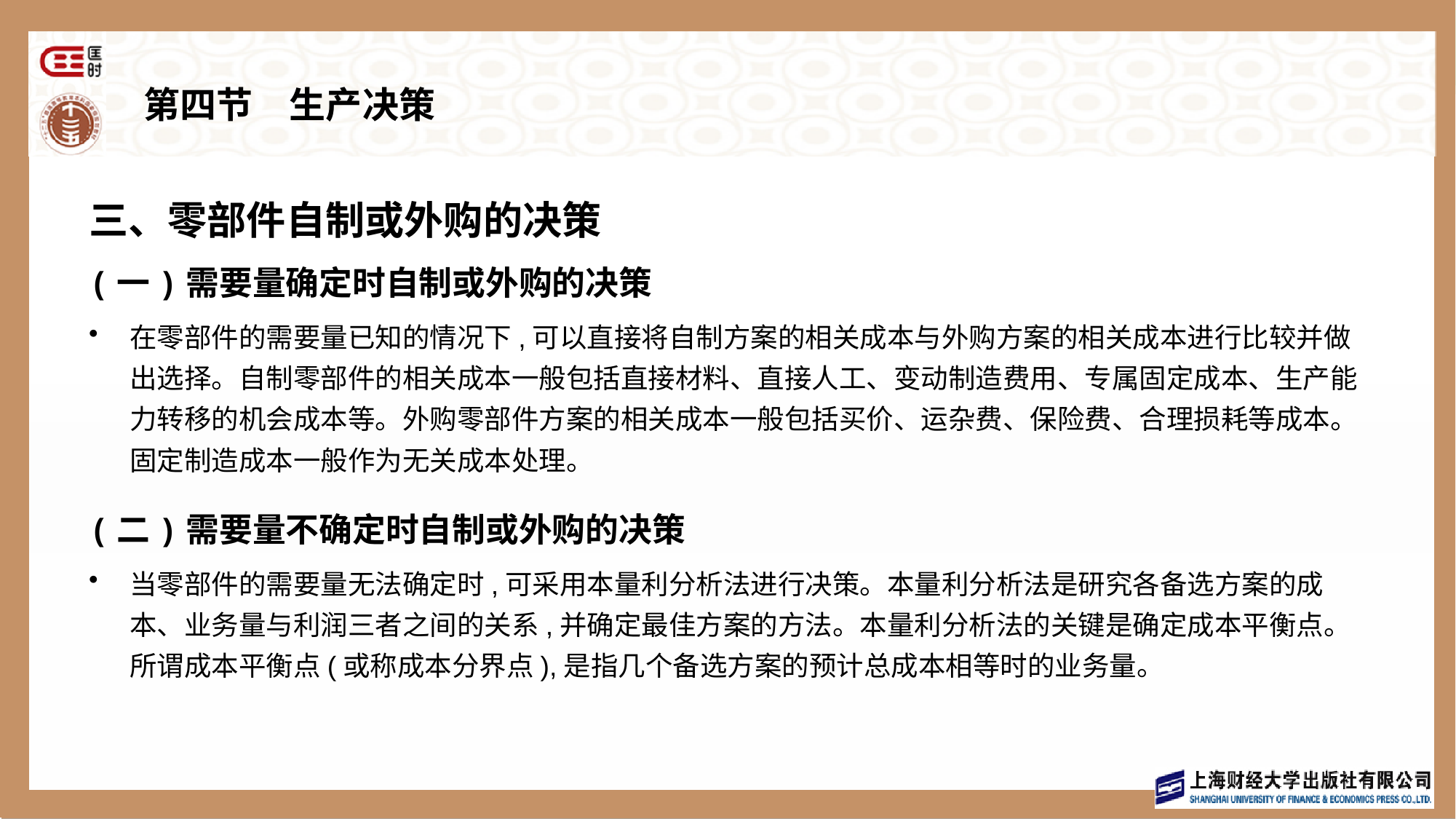

# 第四节　生产决策
三、零部件自制或外购的决策
(一)需要量确定时自制或外购的决策
在零部件的需要量已知的情况下,可以直接将自制方案的相关成本与外购方案的相关成本进行比较并做出选择。自制零部件的相关成本一般包括直接材料、直接人工、变动制造费用、专属固定成本、生产能力转移的机会成本等。外购零部件方案的相关成本一般包括买价、运杂费、保险费、合理损耗等成本。固定制造成本一般作为无关成本处理。
(二)需要量不确定时自制或外购的决策
当零部件的需要量无法确定时,可采用本量利分析法进行决策。本量利分析法是研究各备选方案的成本、业务量与利润三者之间的关系,并确定最佳方案的方法。本量利分析法的关键是确定成本平衡点。所谓成本平衡点(或称成本分界点),是指几个备选方案的预计总成本相等时的业务量。